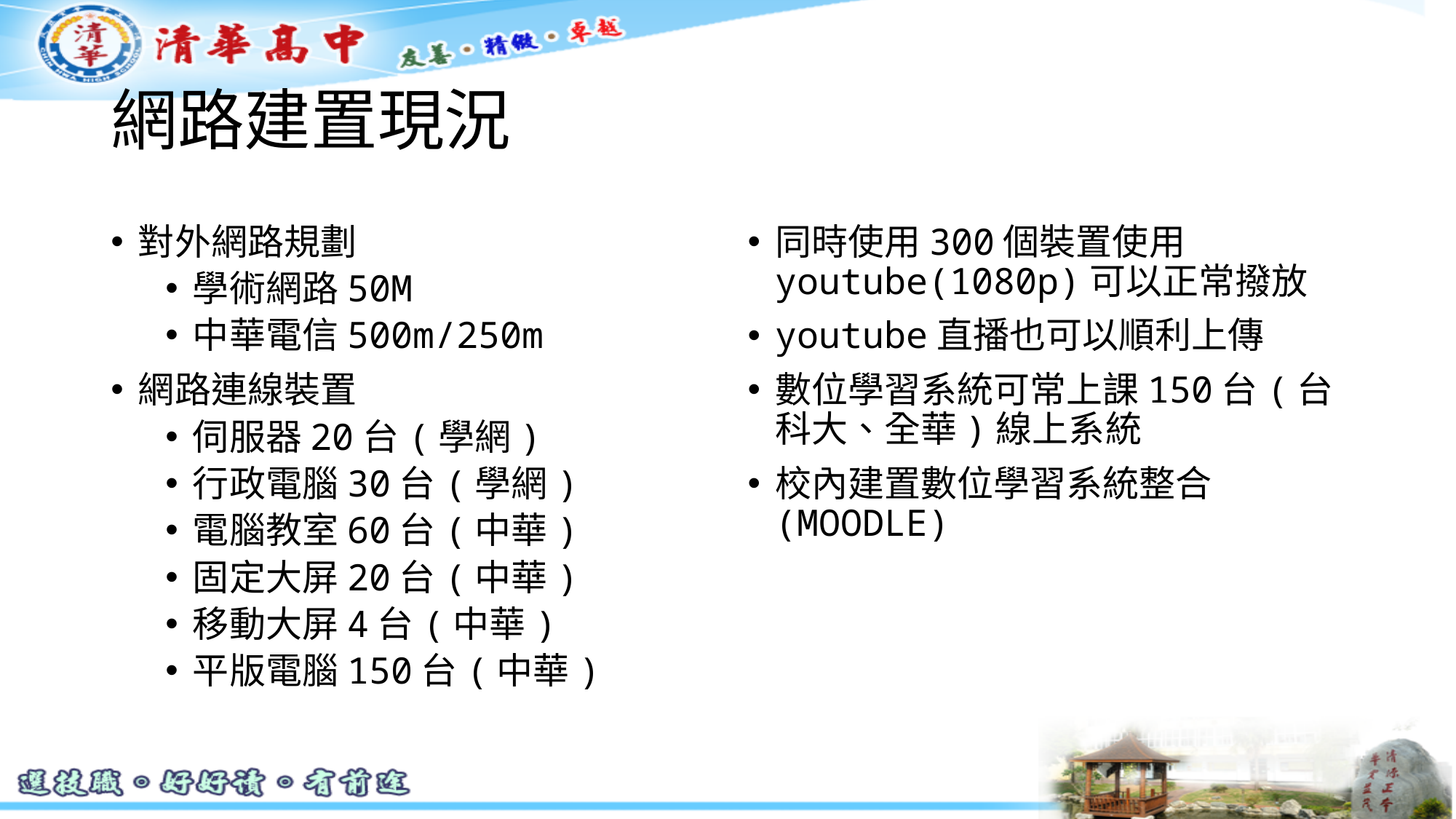

# 網路建置現況
對外網路規劃
學術網路50M
中華電信500m/250m
網路連線裝置
伺服器20台(學網)
行政電腦30台(學網)
電腦教室60台(中華)
固定大屏20台(中華)
移動大屏4台(中華)
平版電腦150台(中華)
同時使用300個裝置使用youtube(1080p)可以正常撥放
youtube直播也可以順利上傳
數位學習系統可常上課150台(台科大、全華)線上系統
校內建置數位學習系統整合(MOODLE)